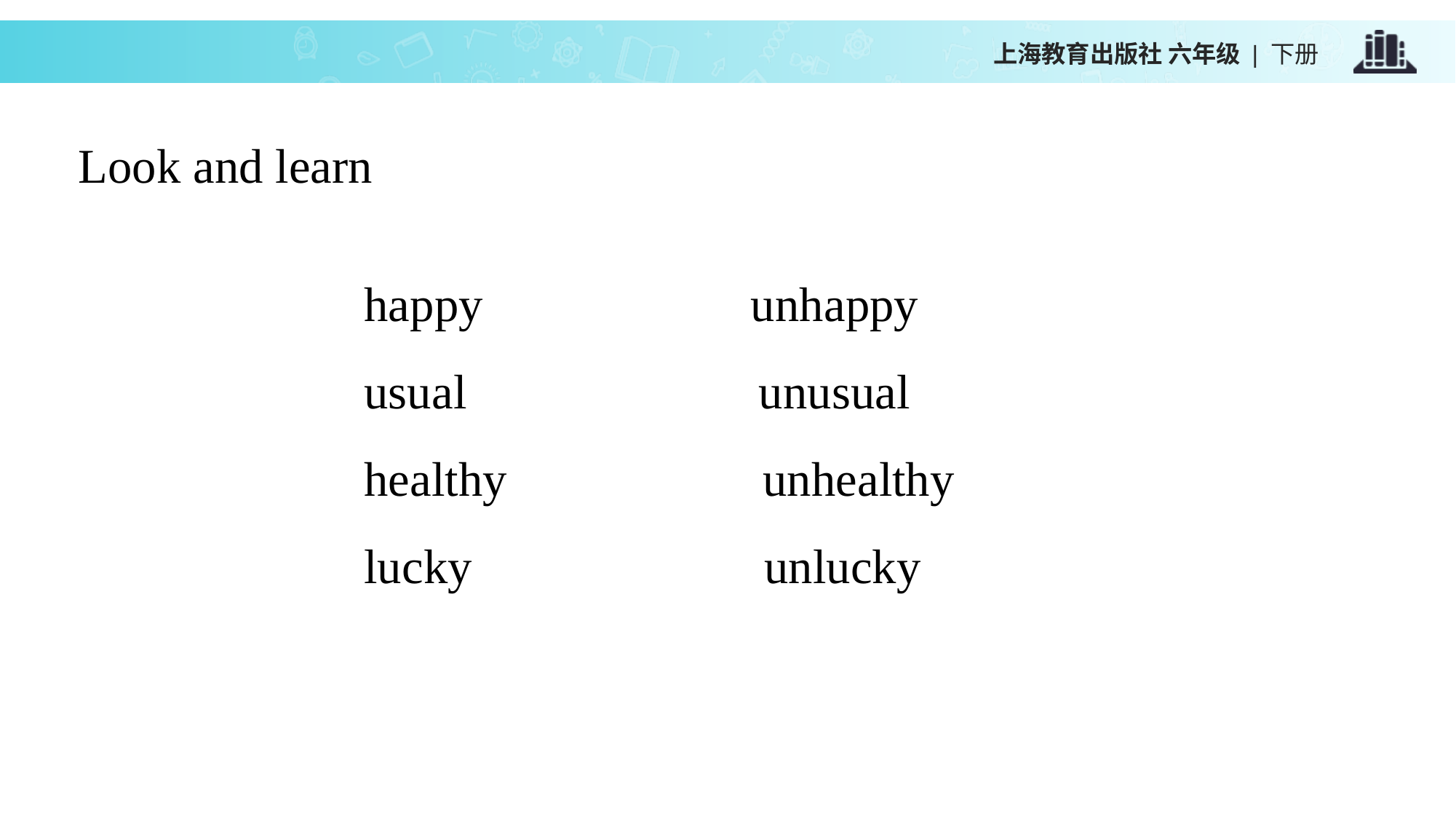

上海教育出版社 六年级 | 下册
Look and learn

happy                      unhappy
usual                        unusual
healthy                     unhealthy
lucky                        unlucky